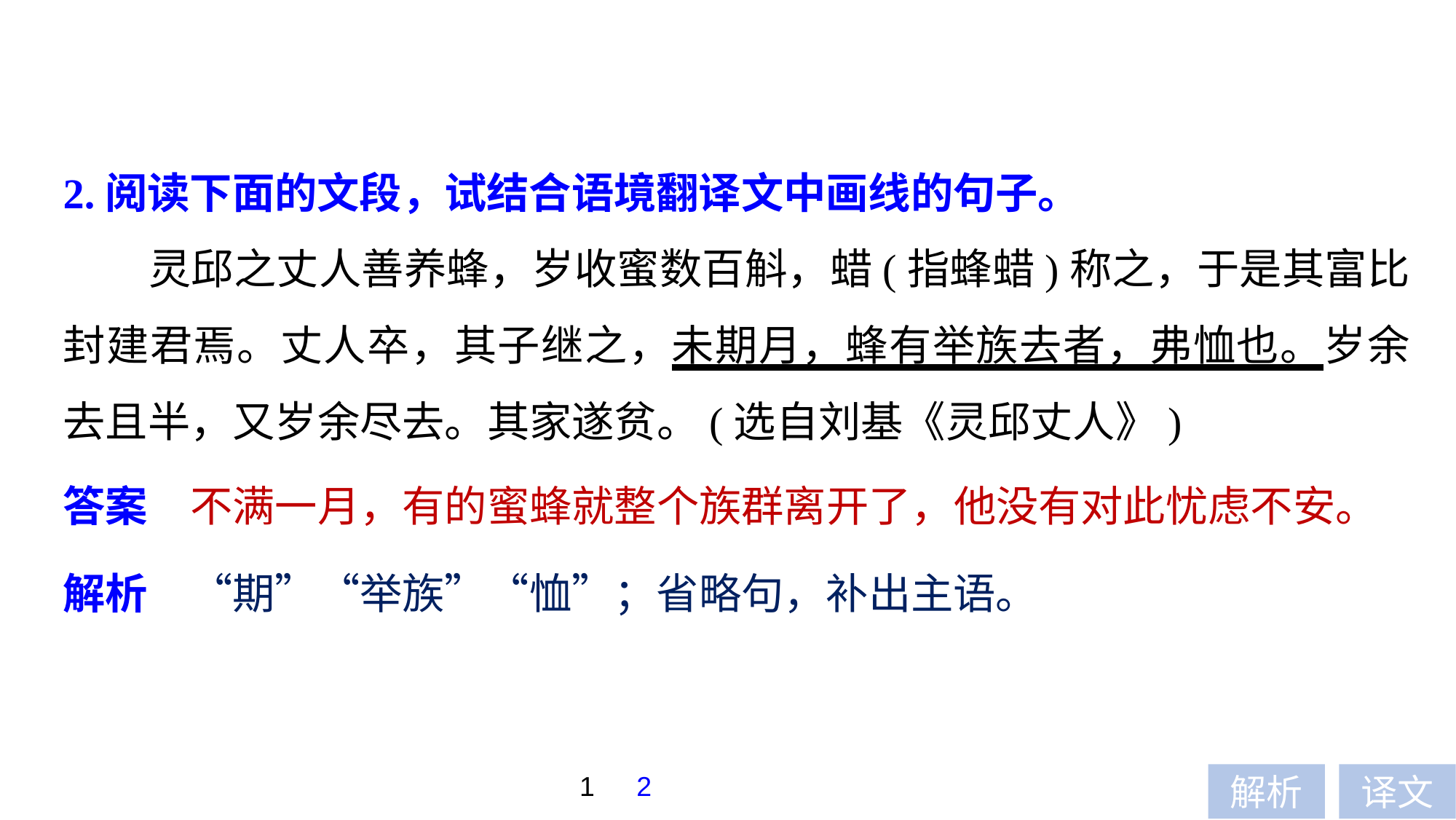

2.阅读下面的文段，试结合语境翻译文中画线的句子。
灵邱之丈人善养蜂，岁收蜜数百斛，蜡(指蜂蜡)称之，于是其富比封建君焉。丈人卒，其子继之，未期月，蜂有举族去者，弗恤也。岁余去且半，又岁余尽去。其家遂贫。(选自刘基《灵邱丈人》)
答案　不满一月，有的蜜蜂就整个族群离开了，他没有对此忧虑不安。
解析　“期”“举族”“恤”；省略句，补出主语。
1
2
解析
译文